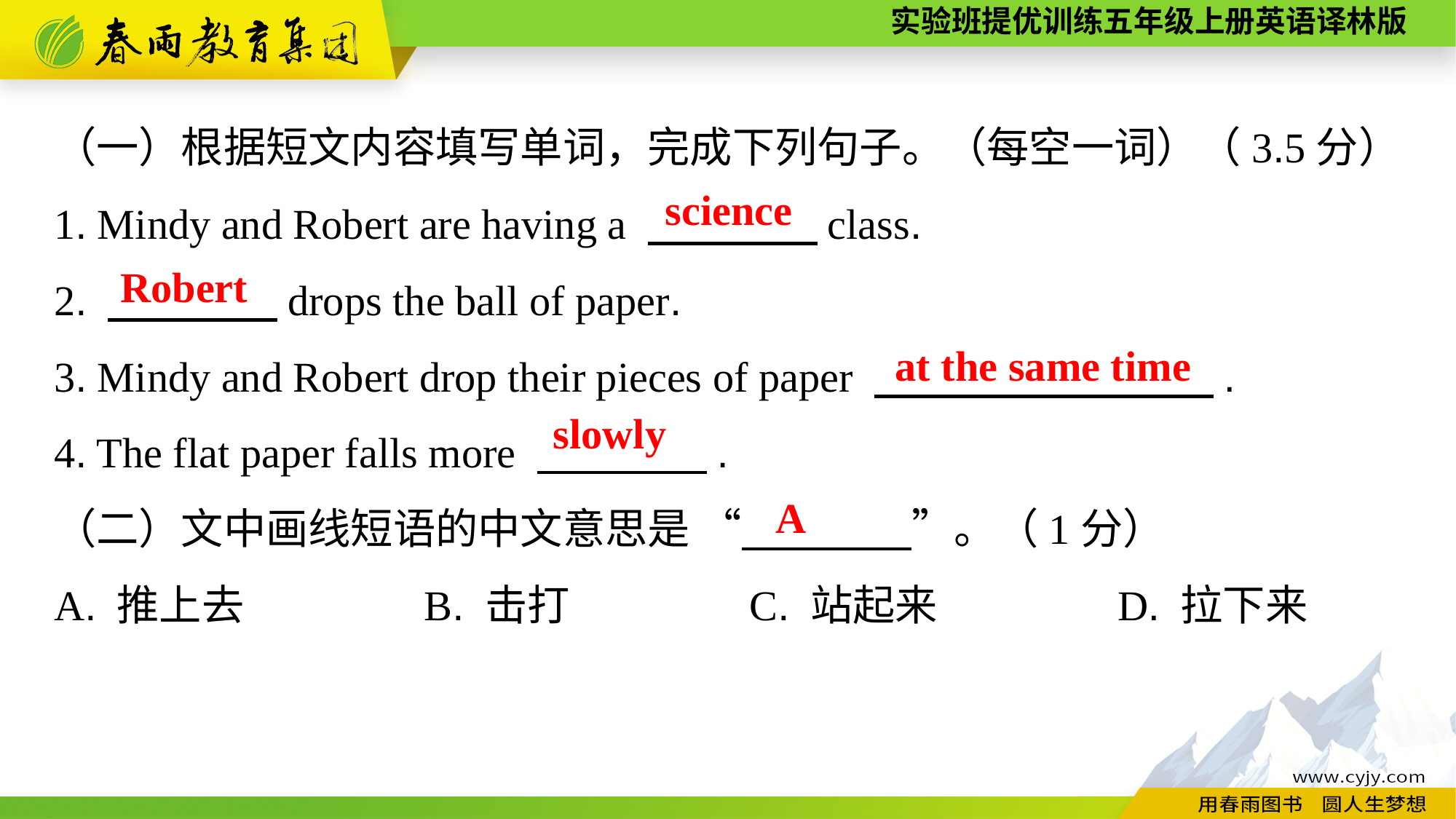

（一）根据短文内容填写单词，完成下列句子。（每空一词）（3.5分）
1. Mindy and Robert are having a 　　　　class.
2. 　　　　drops the ball of paper.
3. Mindy and Robert drop their pieces of paper 　　　　　　　　.
4. The flat paper falls more 　　　　.
（二）文中画线短语的中文意思是 “　　　　”。（1分）
A. 推上去　　　　B. 击打　　　　C. 站起来　　　　D. 拉下来
science
Robert
at the same time
slowly
A